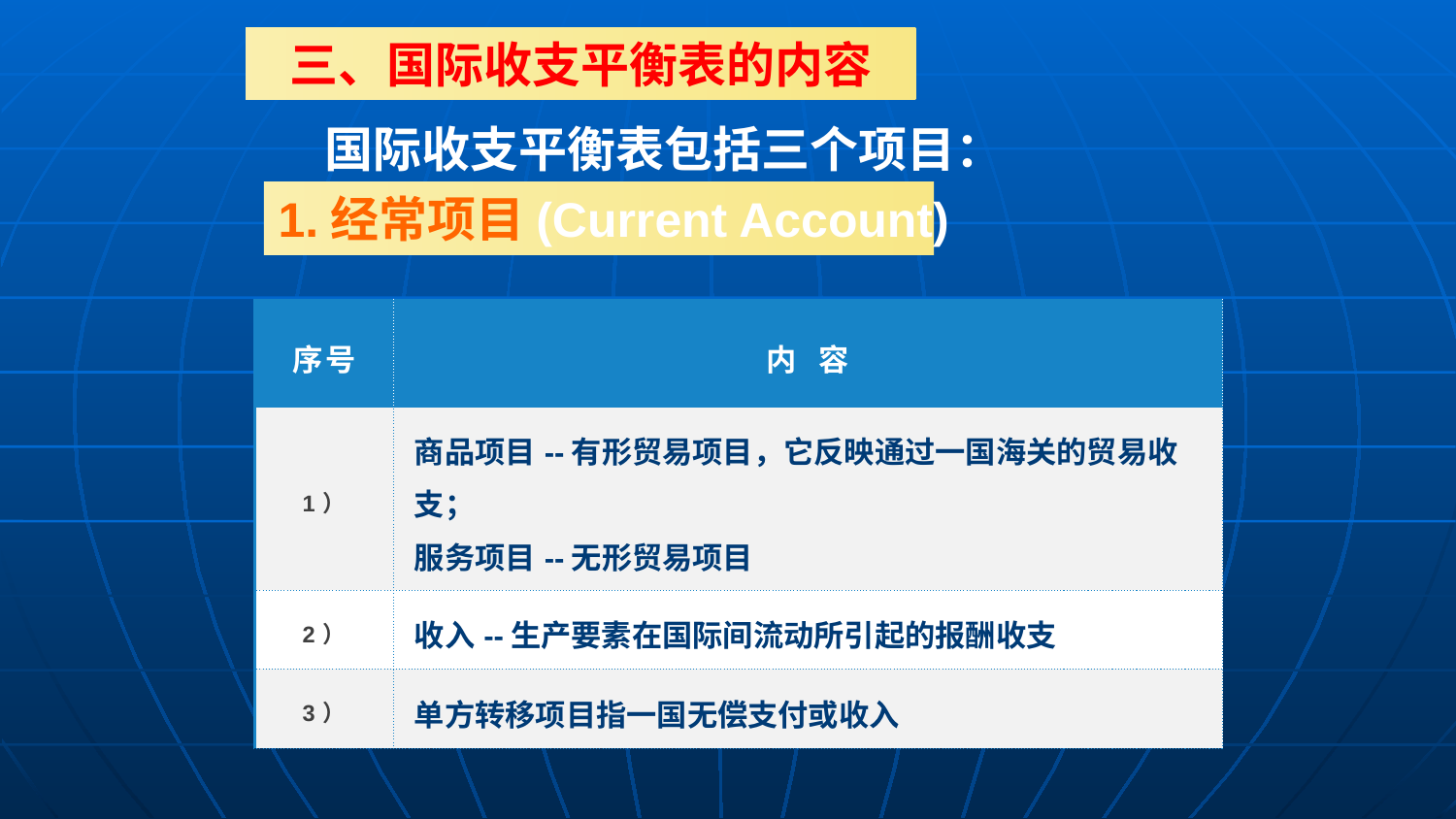

三、国际收支平衡表的内容

      国际收支平衡表包括三个项目：

1.经常项目(Current Account)
| 序号 | 内 容 |
| --- | --- |
| 1） | 商品项目--有形贸易项目，它反映通过一国海关的贸易收支； 服务项目--无形贸易项目 |
| 2） | 收入--生产要素在国际间流动所引起的报酬收支 |
| 3） | 单方转移项目指一国无偿支付或收入 |